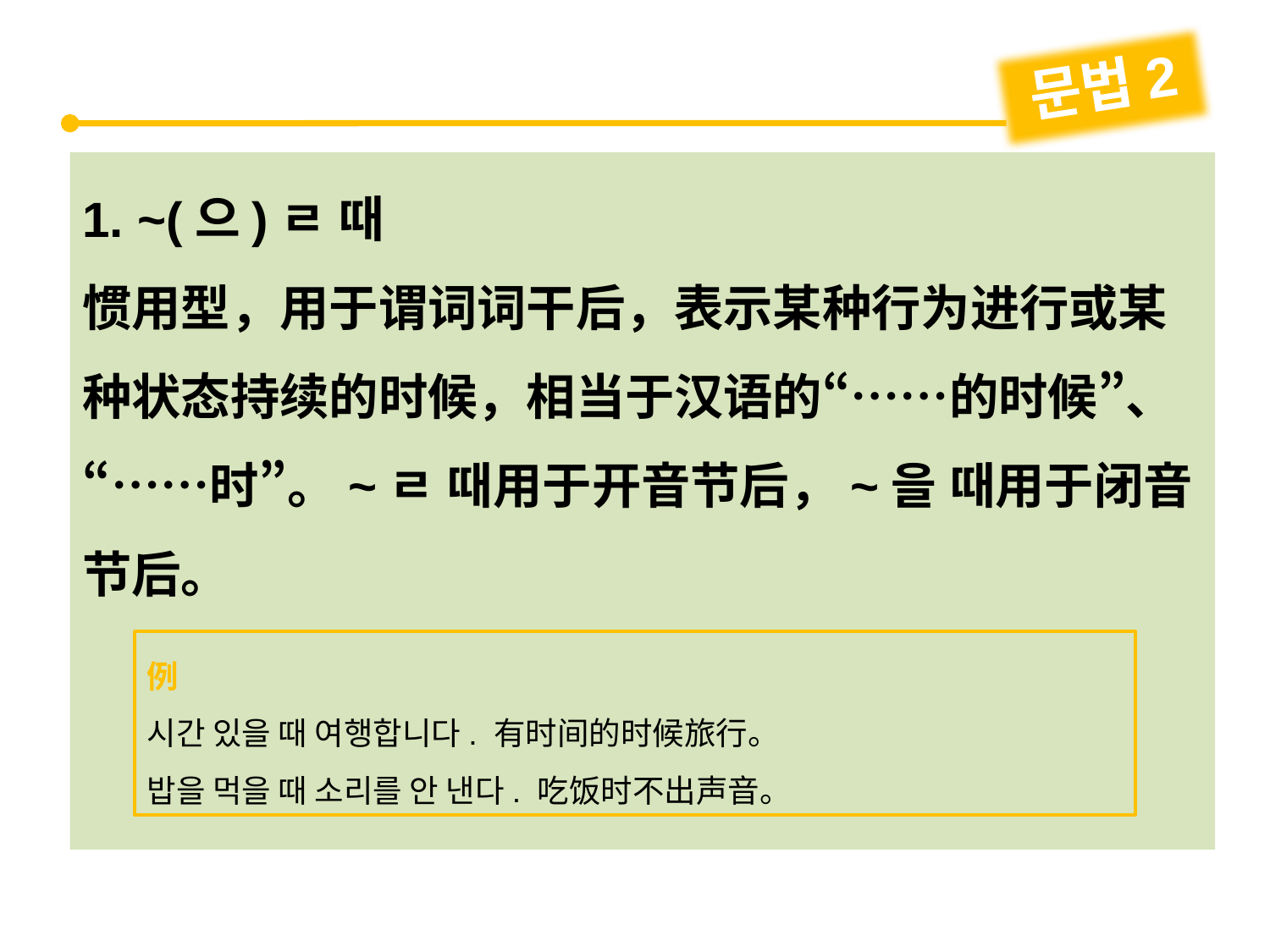

문법2
1. ~(으)ㄹ 때
惯用型，用于谓词词干后，表示某种行为进行或某种状态持续的时候，相当于汉语的“……的时候”、“……时”。~ㄹ 때用于开音节后，~을 때用于闭音节后。

例
시간 있을 때 여행합니다. 有时间的时候旅行。
밥을 먹을 때 소리를 안 낸다. 吃饭时不出声音。